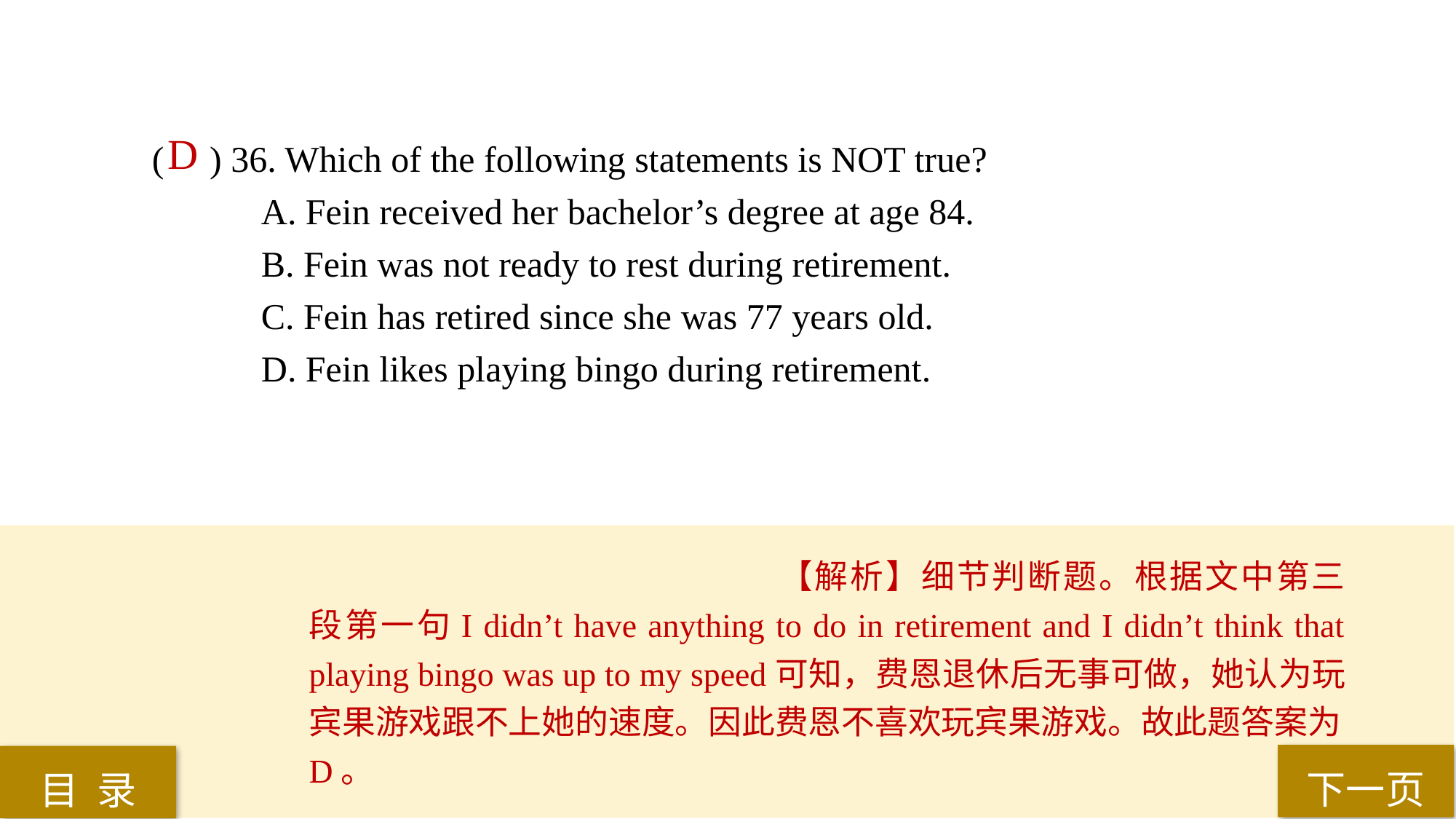

D
(     ) 36. Which of the following statements is NOT true?
A. Fein received her bachelor’s degree at age 84.
B. Fein was not ready to rest during retirement.
C. Fein has retired since she was 77 years old.
D. Fein likes playing bingo during retirement.
【解析】细节判断题。根据文中第三段第一句I didn’t have anything to do in retirement and I didn’t think that playing bingo was up to my speed可知，费恩退休后无事可做，她认为玩宾果游戏跟不上她的速度。因此费恩不喜欢玩宾果游戏。故此题答案为D。